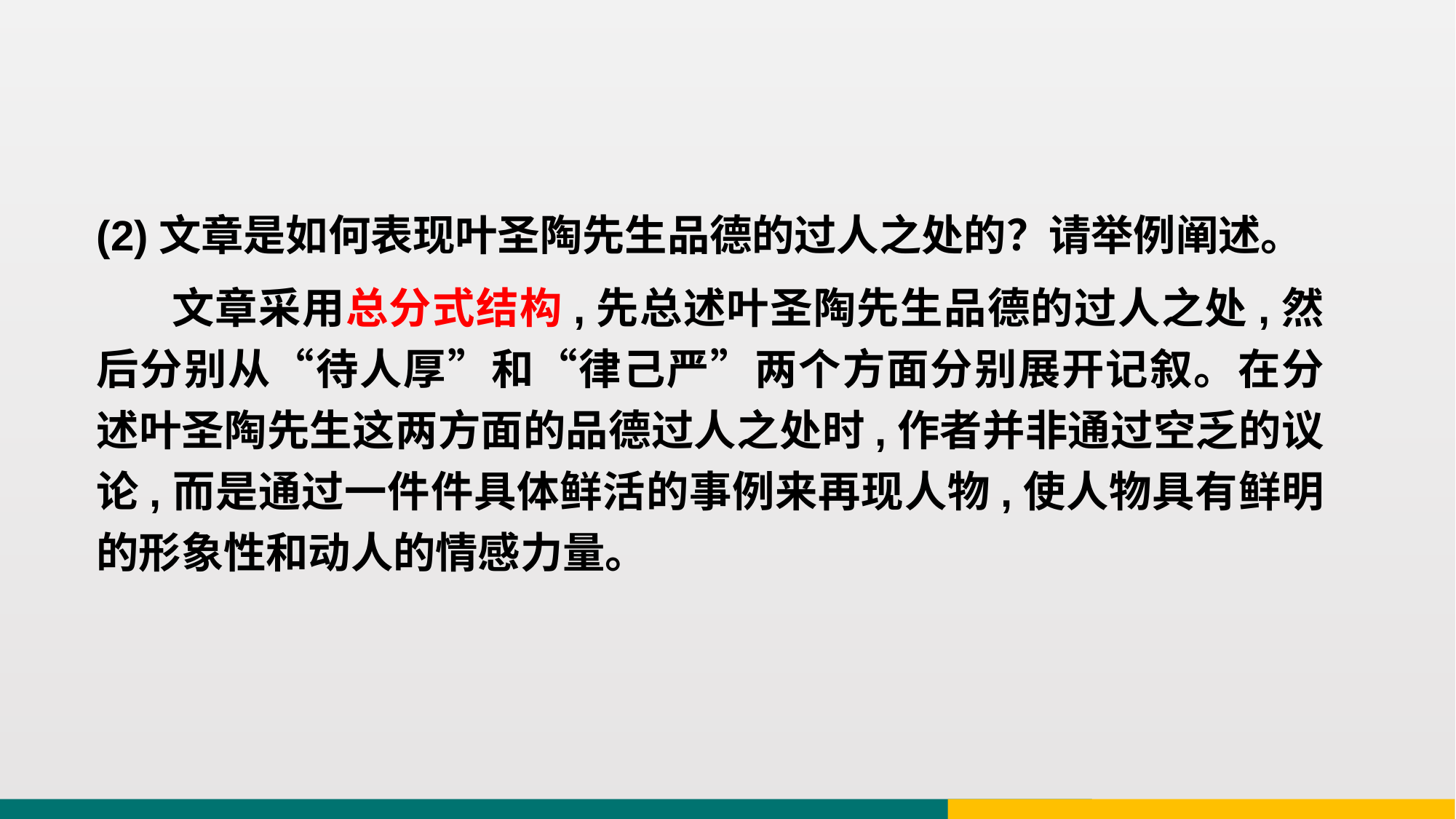

(2)文章是如何表现叶圣陶先生品德的过人之处的？请举例阐述。
      文章采用总分式结构,先总述叶圣陶先生品德的过人之处,然后分别从“待人厚”和“律己严”两个方面分别展开记叙。在分述叶圣陶先生这两方面的品德过人之处时,作者并非通过空乏的议论,而是通过一件件具体鲜活的事例来再现人物,使人物具有鲜明的形象性和动人的情感力量。